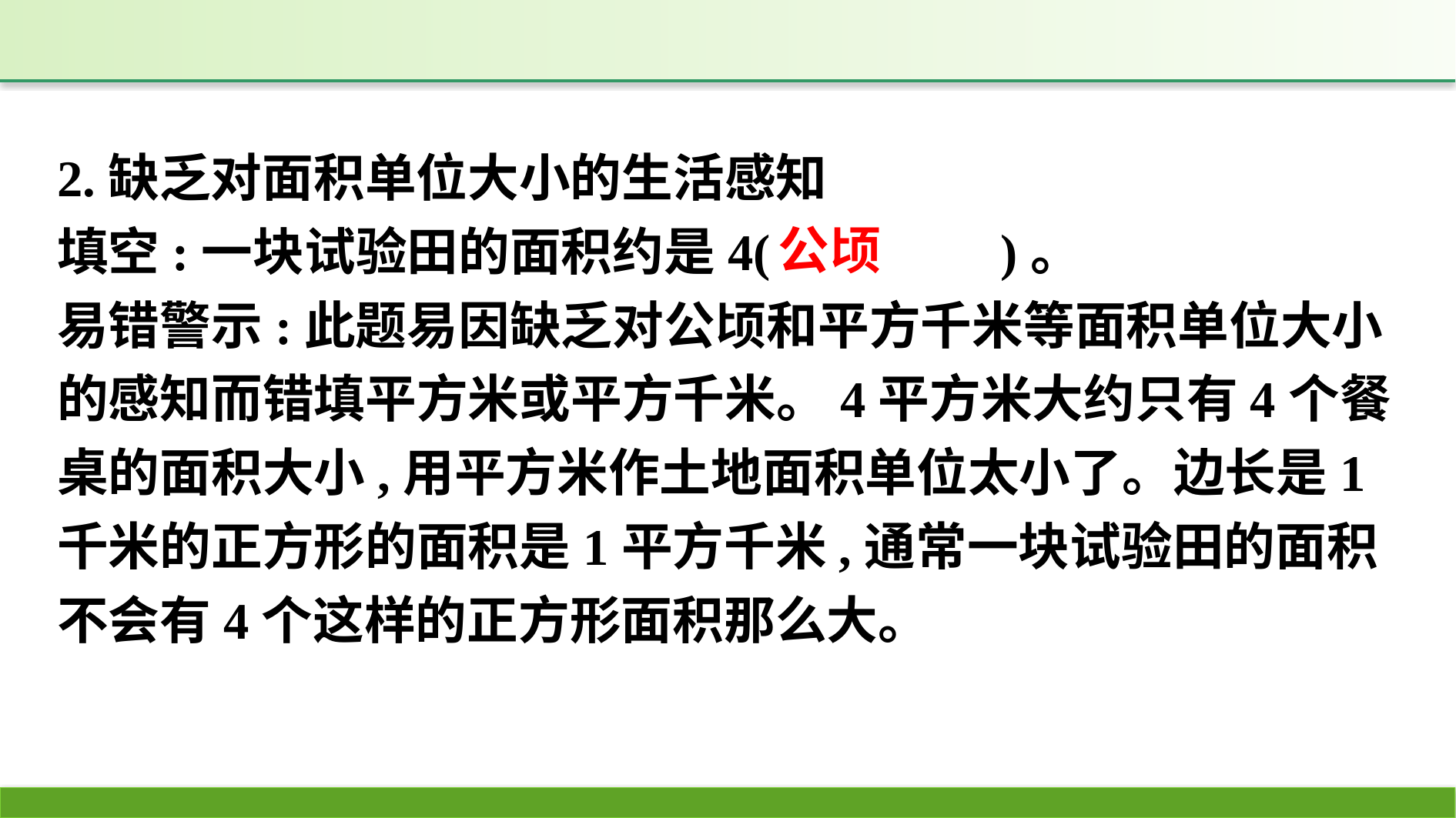

2.缺乏对面积单位大小的生活感知
填空:一块试验田的面积约是4(　　　　)。
易错警示:此题易因缺乏对公顷和平方千米等面积单位大小的感知而错填平方米或平方千米。4平方米大约只有4个餐桌的面积大小,用平方米作土地面积单位太小了。边长是1千米的正方形的面积是1平方千米,通常一块试验田的面积不会有4个这样的正方形面积那么大。
公顷